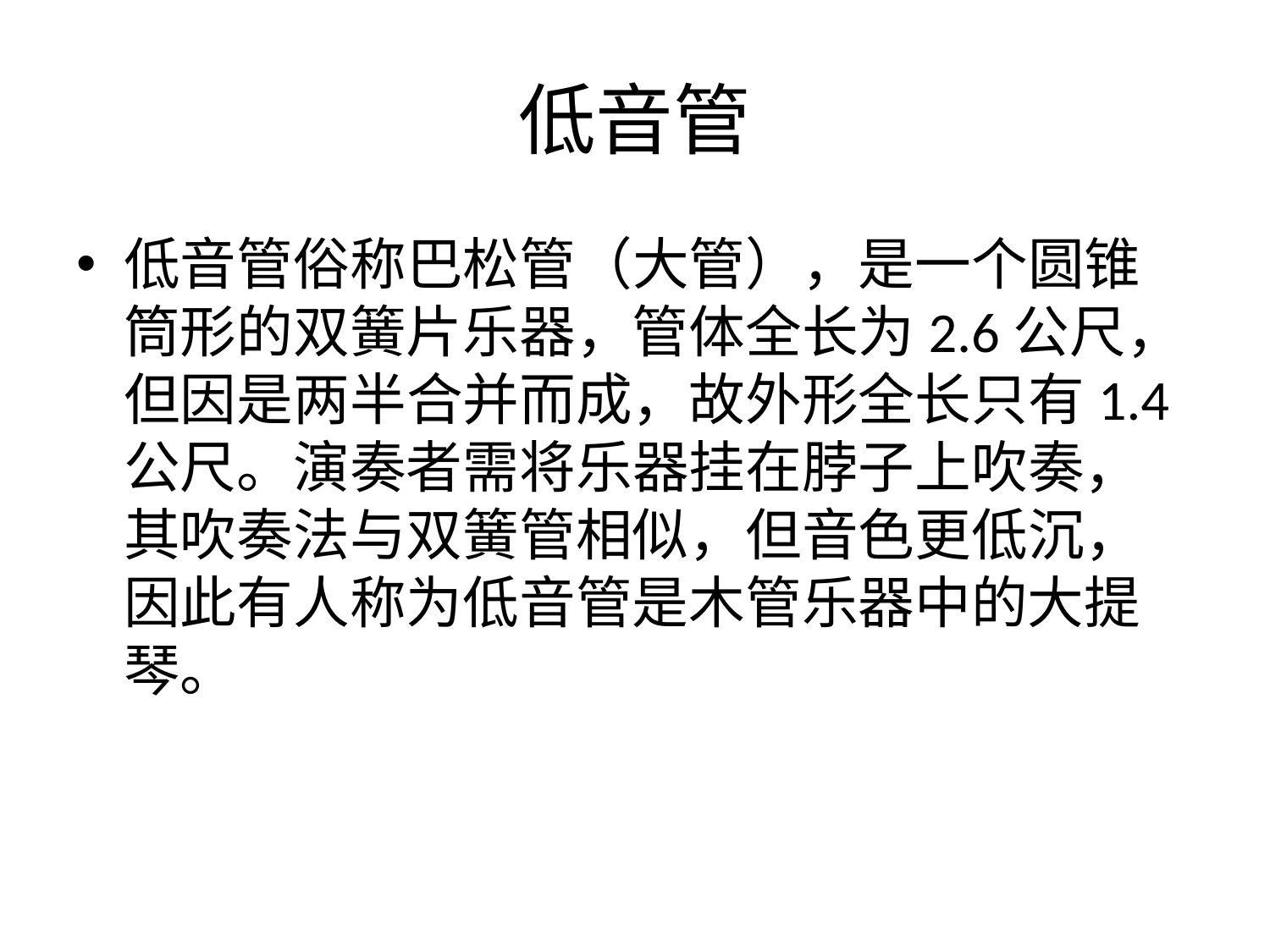

# 低音管
低音管俗称巴松管（大管），是一个圆锥筒形的双簧片乐器，管体全长为2.6公尺，但因是两半合并而成，故外形全长只有1.4公尺。演奏者需将乐器挂在脖子上吹奏，其吹奏法与双簧管相似，但音色更低沉，因此有人称为低音管是木管乐器中的大提琴。